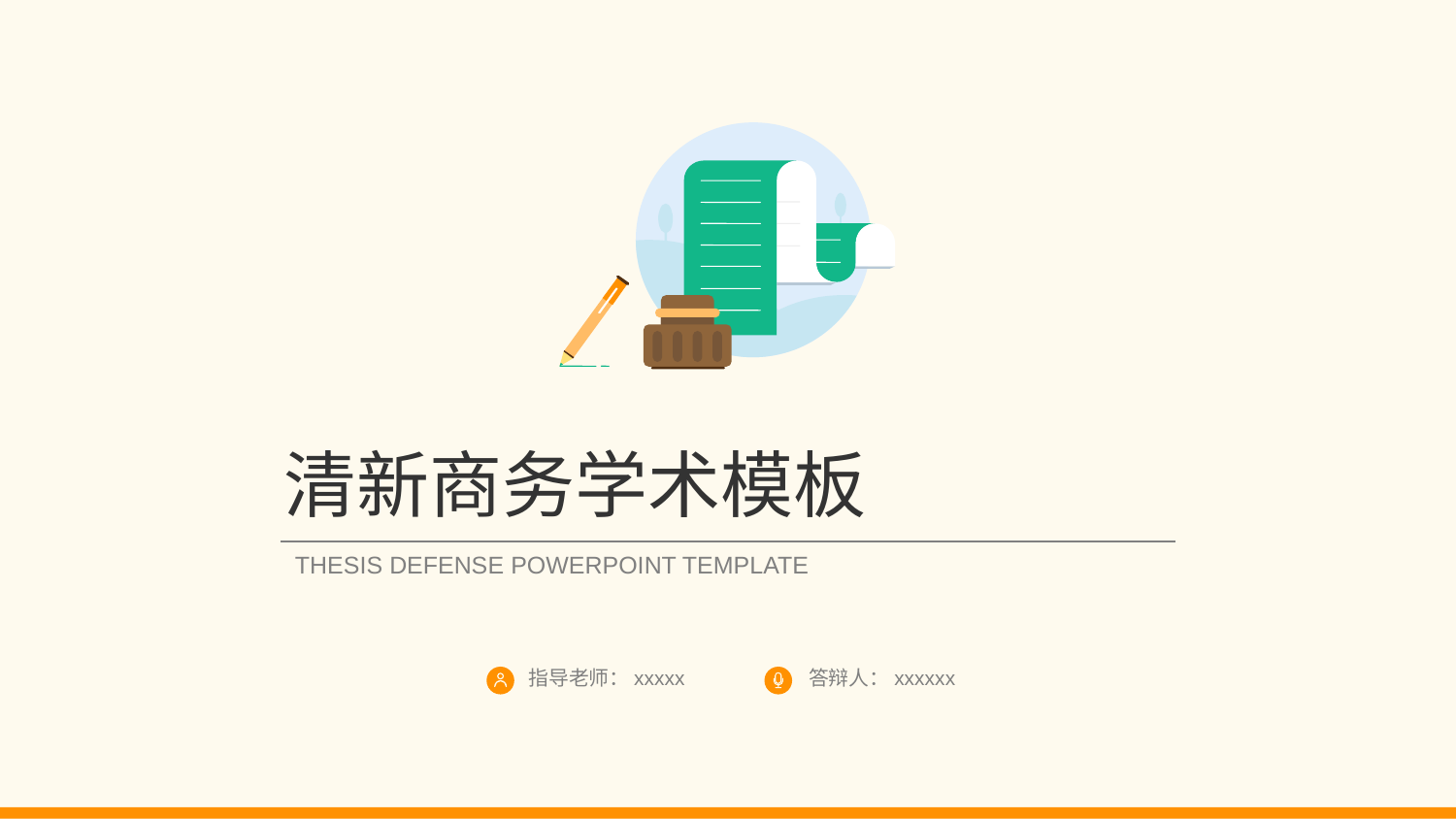

清新商务学术模板
THESIS DEFENSE POWERPOINT TEMPLATE
指导老师：xxxxx
答辩人：xxxxxx